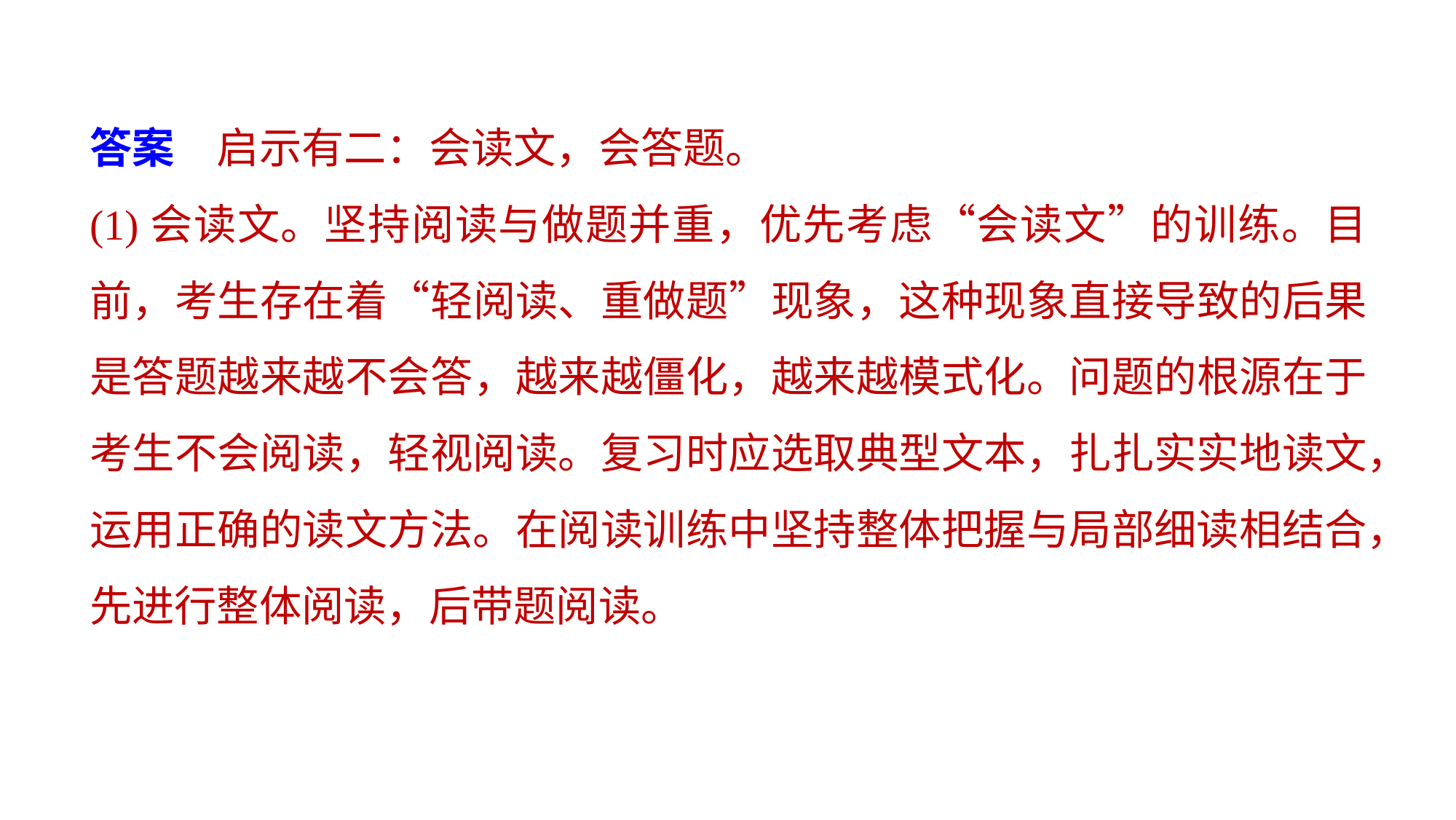

答案　启示有二：会读文，会答题。
(1)会读文。坚持阅读与做题并重，优先考虑“会读文”的训练。目前，考生存在着“轻阅读、重做题”现象，这种现象直接导致的后果是答题越来越不会答，越来越僵化，越来越模式化。问题的根源在于考生不会阅读，轻视阅读。复习时应选取典型文本，扎扎实实地读文，运用正确的读文方法。在阅读训练中坚持整体把握与局部细读相结合，先进行整体阅读，后带题阅读。